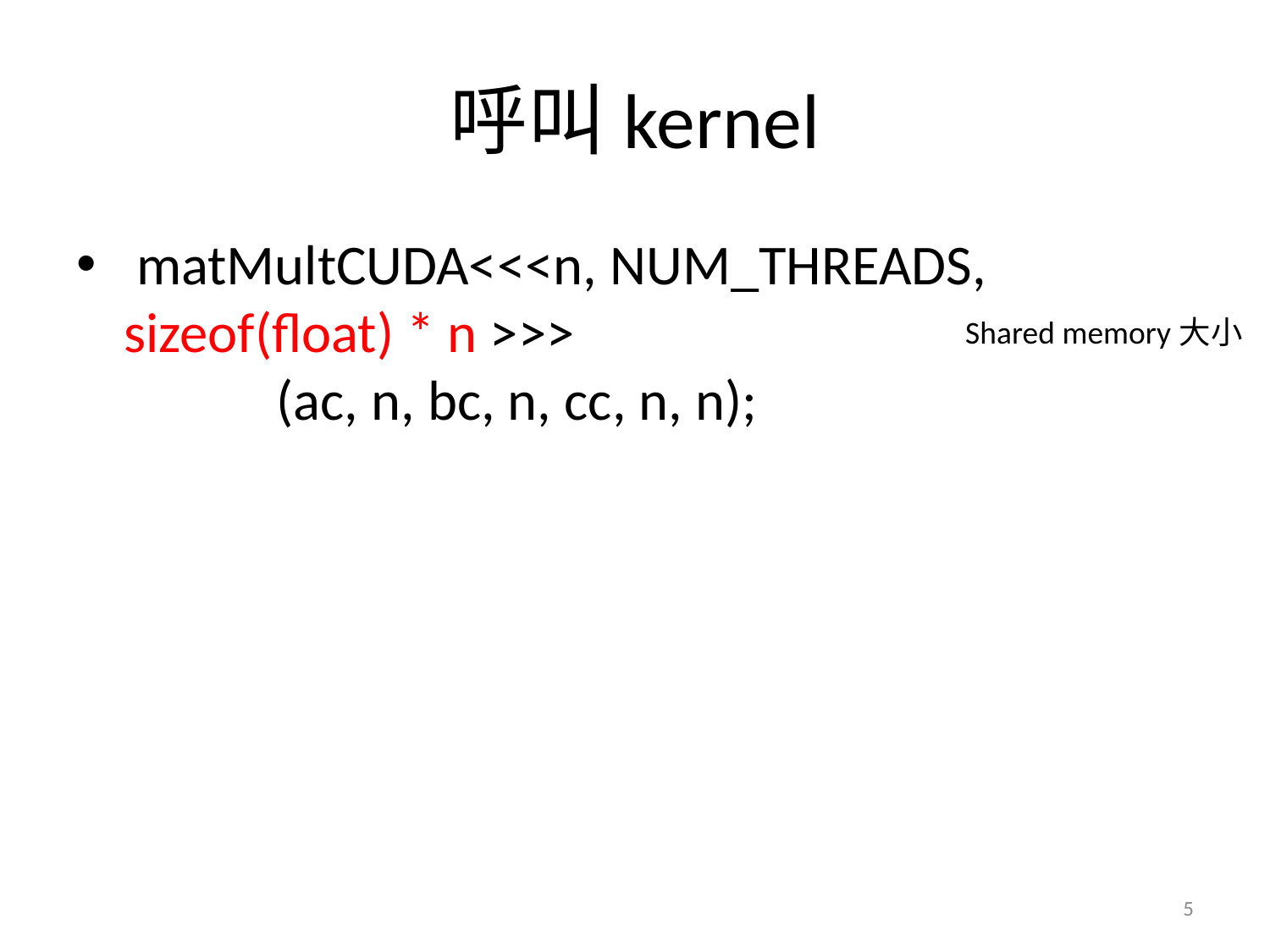

# 呼叫kernel
 matMultCUDA<<<n, NUM_THREADS, sizeof(float) * n >>>
            (ac, n, bc, n, cc, n, n);
Shared memory大小
5